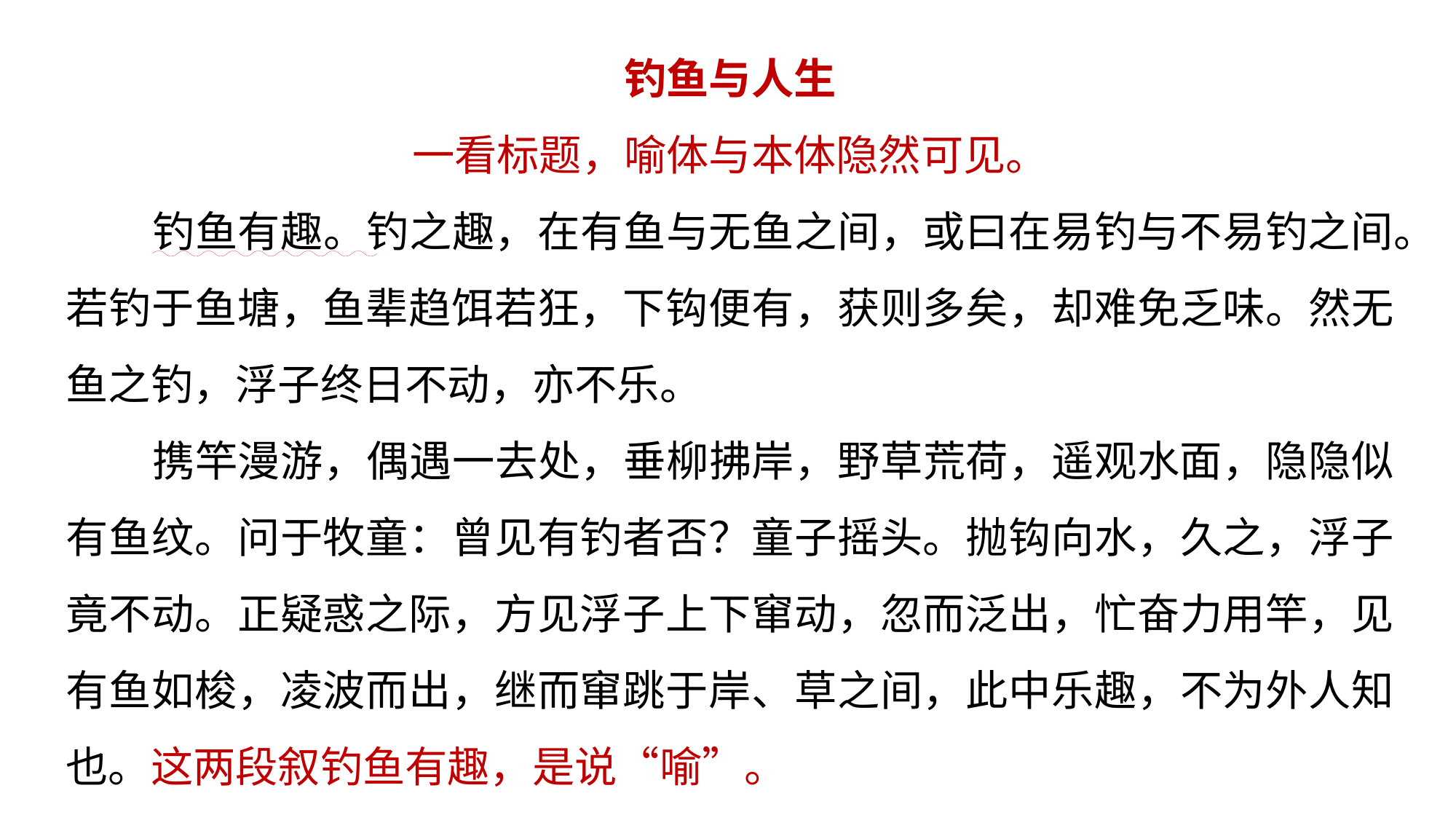

钓鱼与人生
一看标题，喻体与本体隐然可见。
钓鱼有趣。钓之趣，在有鱼与无鱼之间，或曰在易钓与不易钓之间。若钓于鱼塘，鱼辈趋饵若狂，下钩便有，获则多矣，却难免乏味。然无鱼之钓，浮子终日不动，亦不乐。
携竿漫游，偶遇一去处，垂柳拂岸，野草荒荷，遥观水面，隐隐似有鱼纹。问于牧童：曾见有钓者否？童子摇头。抛钩向水，久之，浮子竟不动。正疑惑之际，方见浮子上下窜动，忽而泛出，忙奋力用竿，见有鱼如梭，凌波而出，继而窜跳于岸、草之间，此中乐趣，不为外人知也。这两段叙钓鱼有趣，是说“喻”。